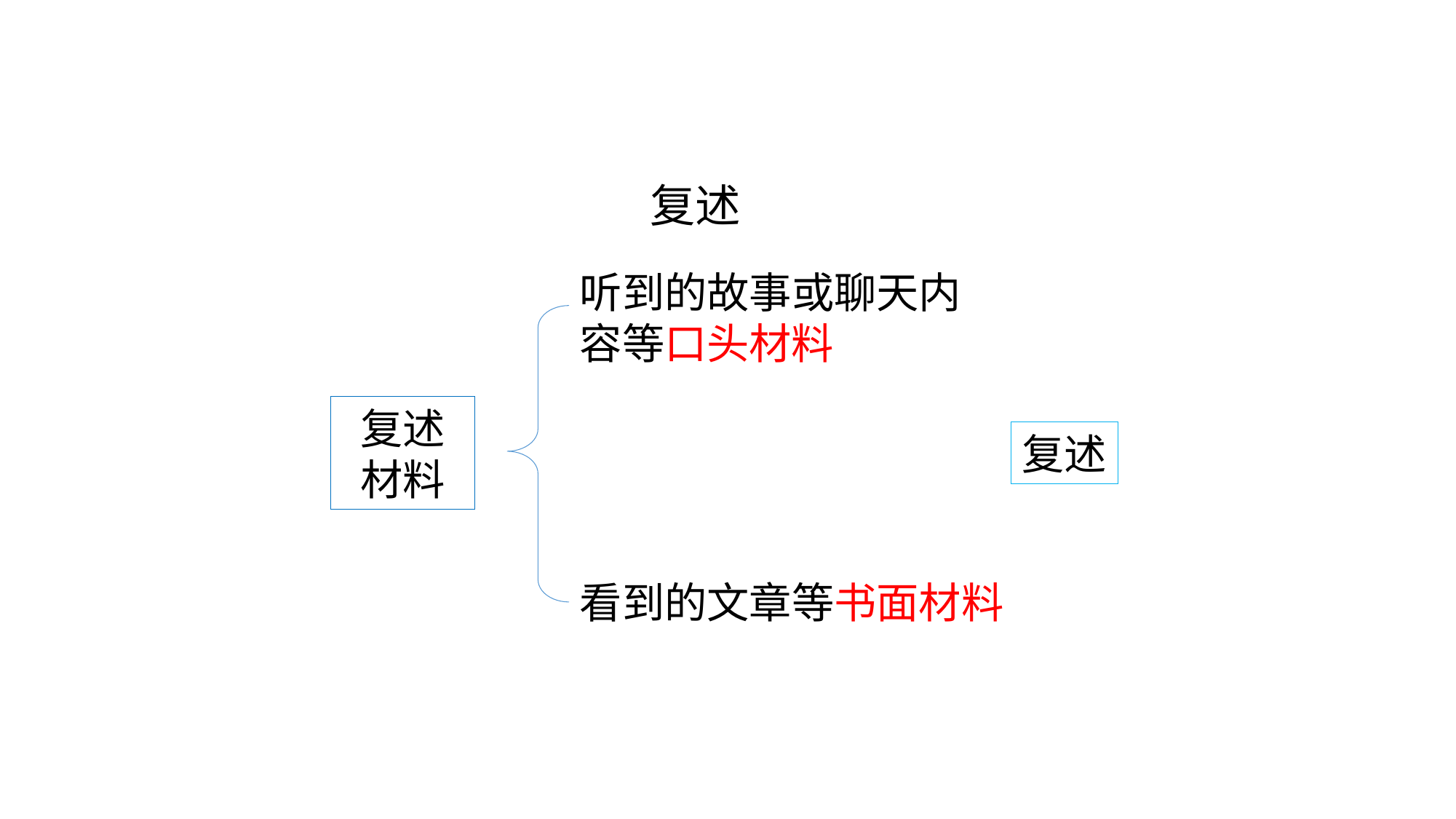

# 复述
听到的故事或聊天内容等口头材料

复述
材料
复述
看到的文章等书面材料